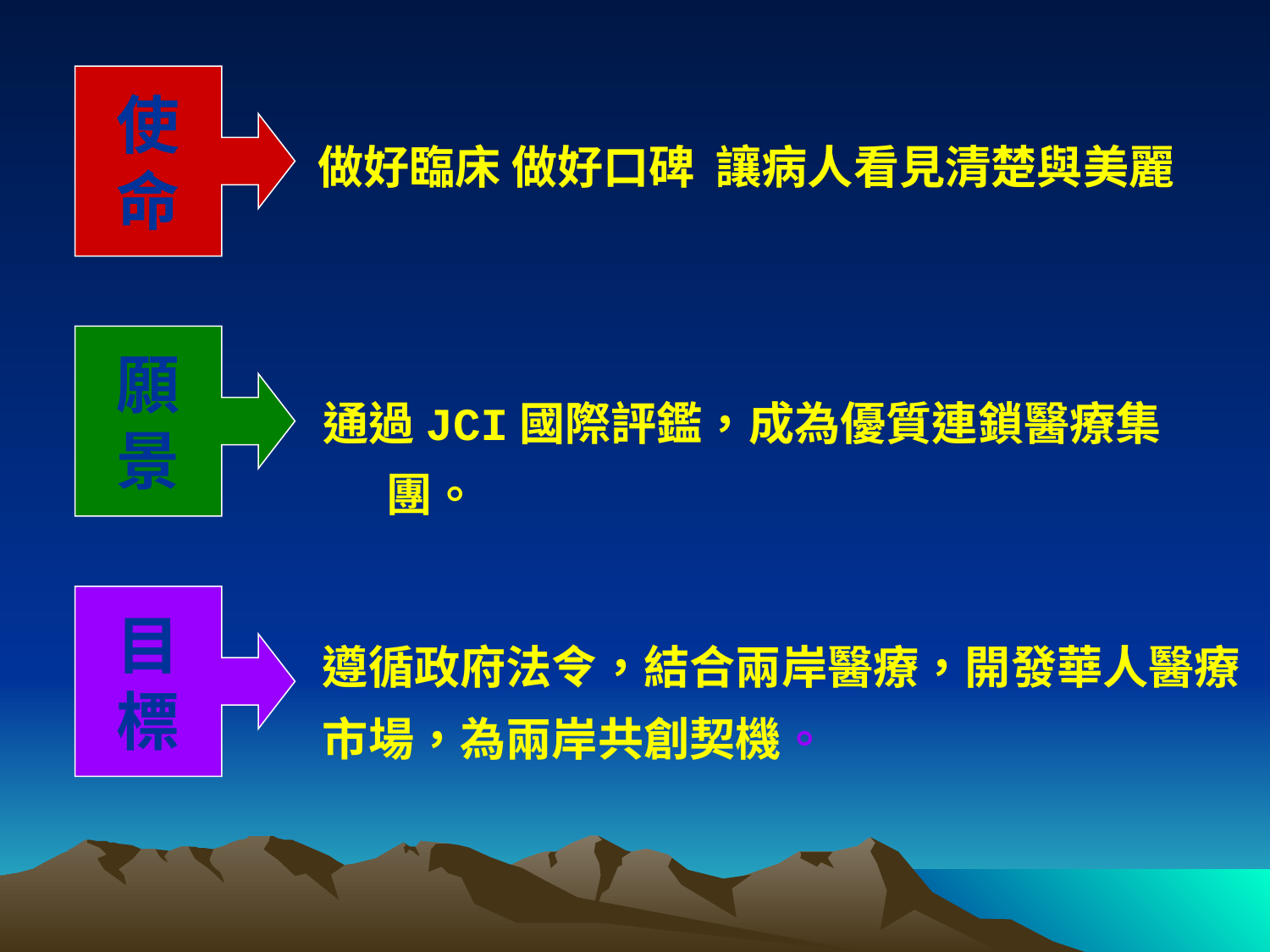

使
命
做好臨床 做好口碑  讓病人看見清楚與美麗
願
景
通過JCI國際評鑑，成為優質連鎖醫療集團。
目
標
遵循政府法令，結合兩岸醫療，開發華人醫療市場，為兩岸共創契機。